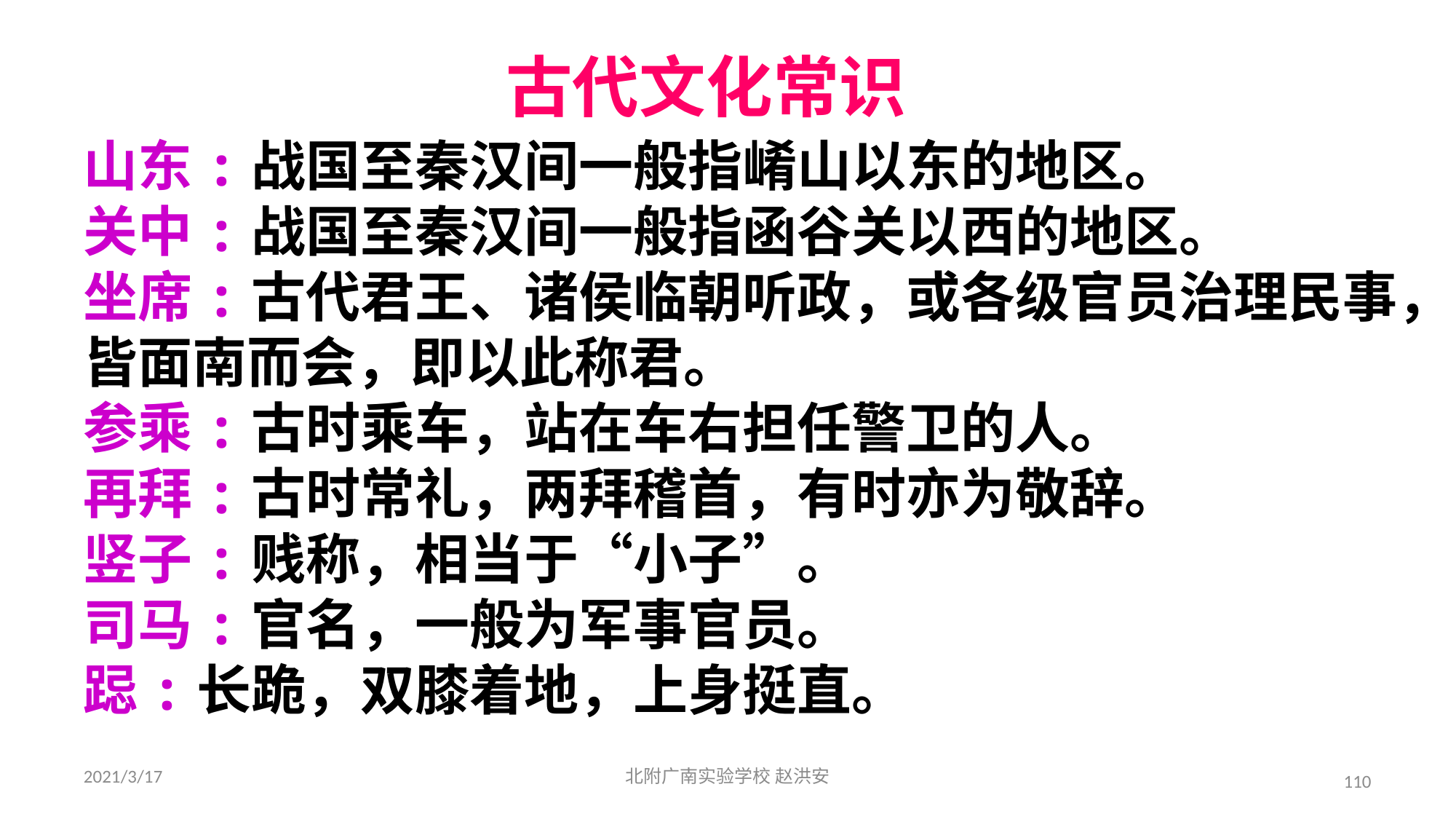

古代文化常识
山东:战国至秦汉间一般指崤山以东的地区。
关中:战国至秦汉间一般指函谷关以西的地区。
坐席:古代君王、诸侯临朝听政，或各级官员治理民事，皆面南而会，即以此称君。
参乘:古时乘车，站在车右担任警卫的人。
再拜:古时常礼，两拜稽首，有时亦为敬辞。
竖子:贱称，相当于“小子”。
司马:官名，一般为军事官员。
跽:长跪，双膝着地，上身挺直。
2021/3/17
北附广南实验学校 赵洪安
110